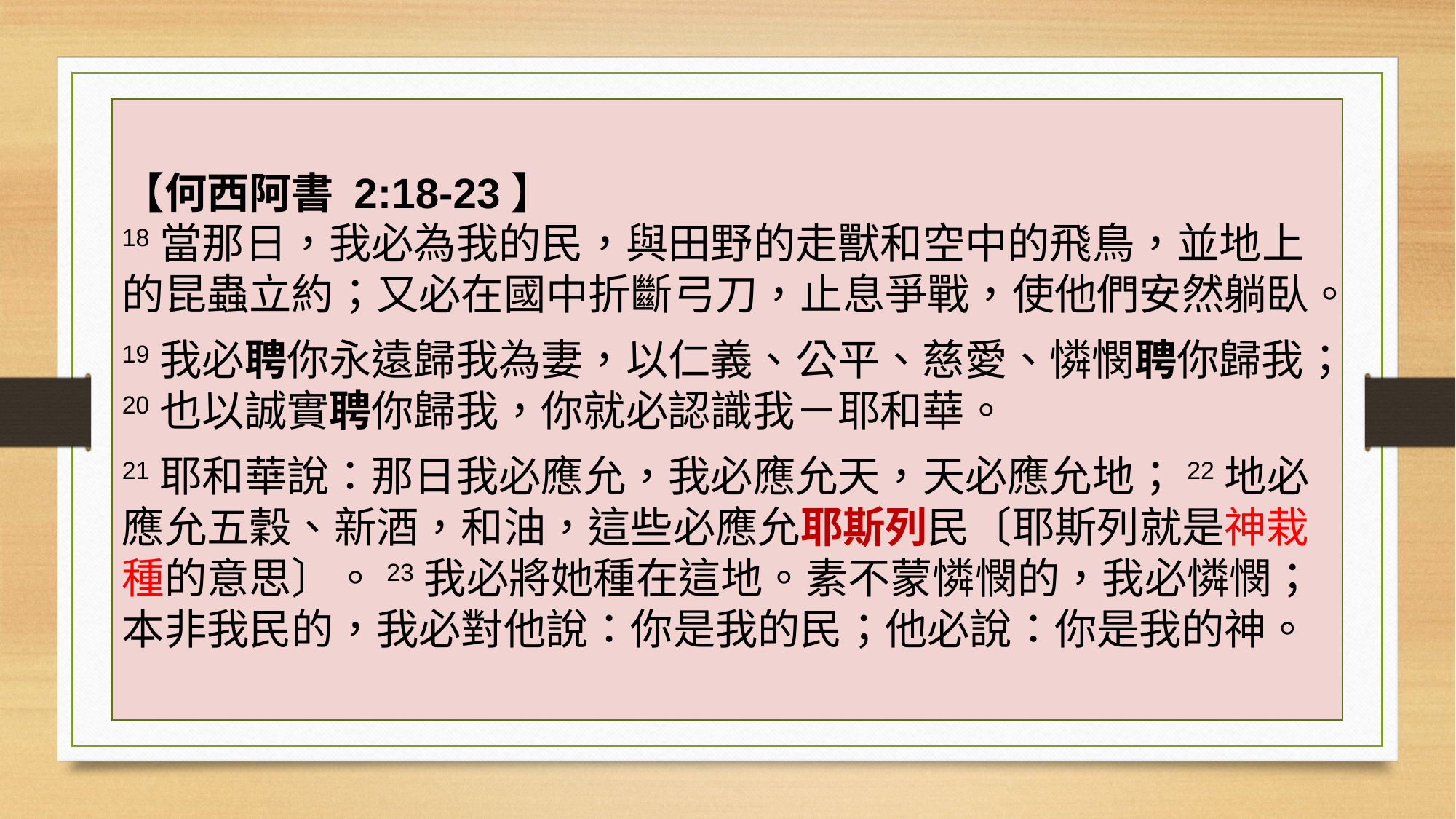

【何西阿書 2:18-23】
18當那日，我必為我的民，與田野的走獸和空中的飛鳥，並地上的昆蟲立約；又必在國中折斷弓刀，止息爭戰，使他們安然躺臥。

19我必聘你永遠歸我為妻，以仁義、公平、慈愛、憐憫聘你歸我；20也以誠實聘你歸我，你就必認識我－耶和華。

21耶和華說：那日我必應允，我必應允天，天必應允地；22地必應允五穀、新酒，和油，這些必應允耶斯列民〔耶斯列就是神栽種的意思〕。23我必將她種在這地。素不蒙憐憫的，我必憐憫；本非我民的，我必對他說：你是我的民；他必說：你是我的神。
#